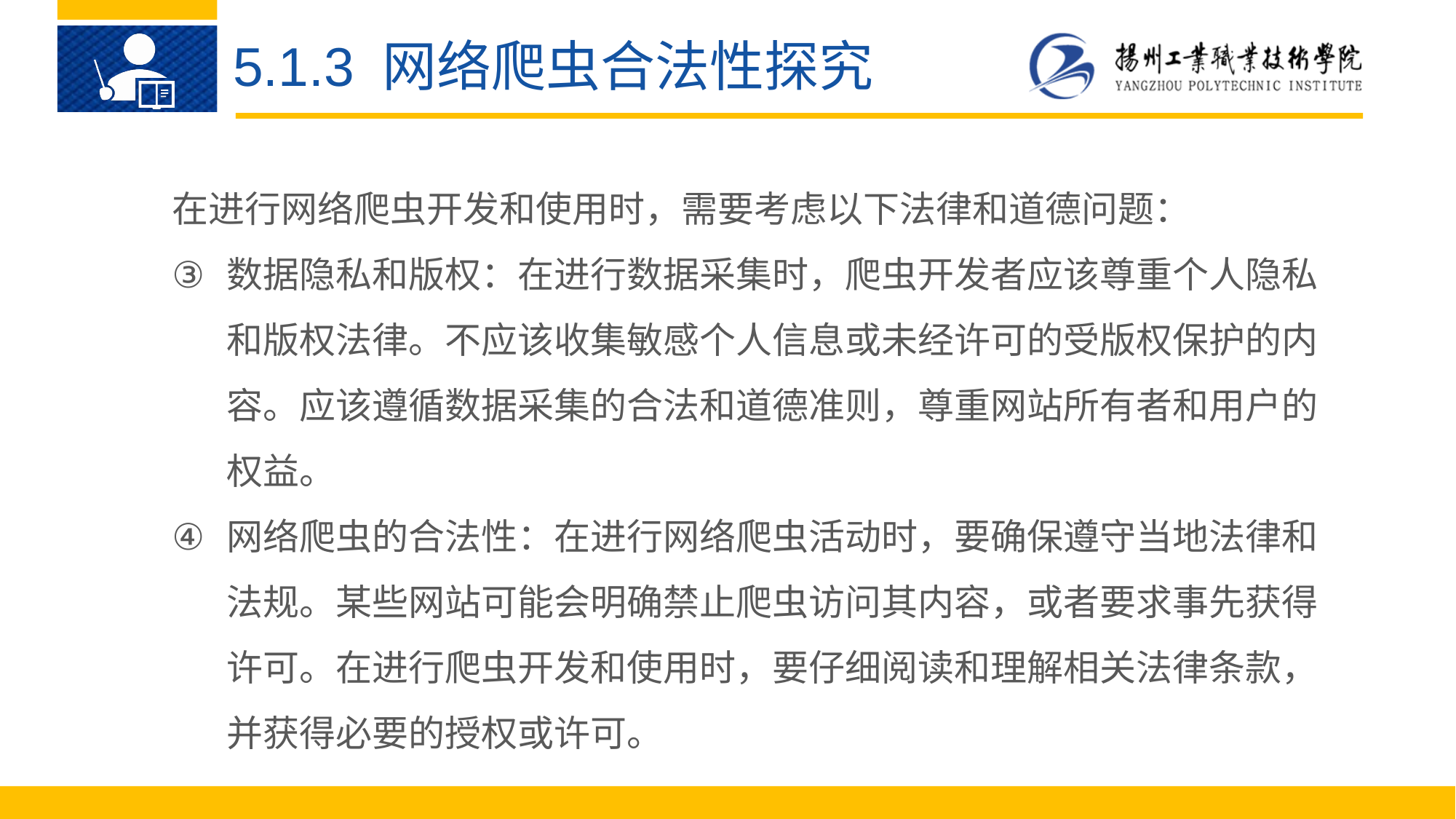

5.1.3 网络爬虫合法性探究
在进行网络爬虫开发和使用时，需要考虑以下法律和道德问题：
数据隐私和版权：在进行数据采集时，爬虫开发者应该尊重个人隐私和版权法律。不应该收集敏感个人信息或未经许可的受版权保护的内容。应该遵循数据采集的合法和道德准则，尊重网站所有者和用户的权益。
网络爬虫的合法性：在进行网络爬虫活动时，要确保遵守当地法律和法规。某些网站可能会明确禁止爬虫访问其内容，或者要求事先获得许可。在进行爬虫开发和使用时，要仔细阅读和理解相关法律条款，并获得必要的授权或许可。